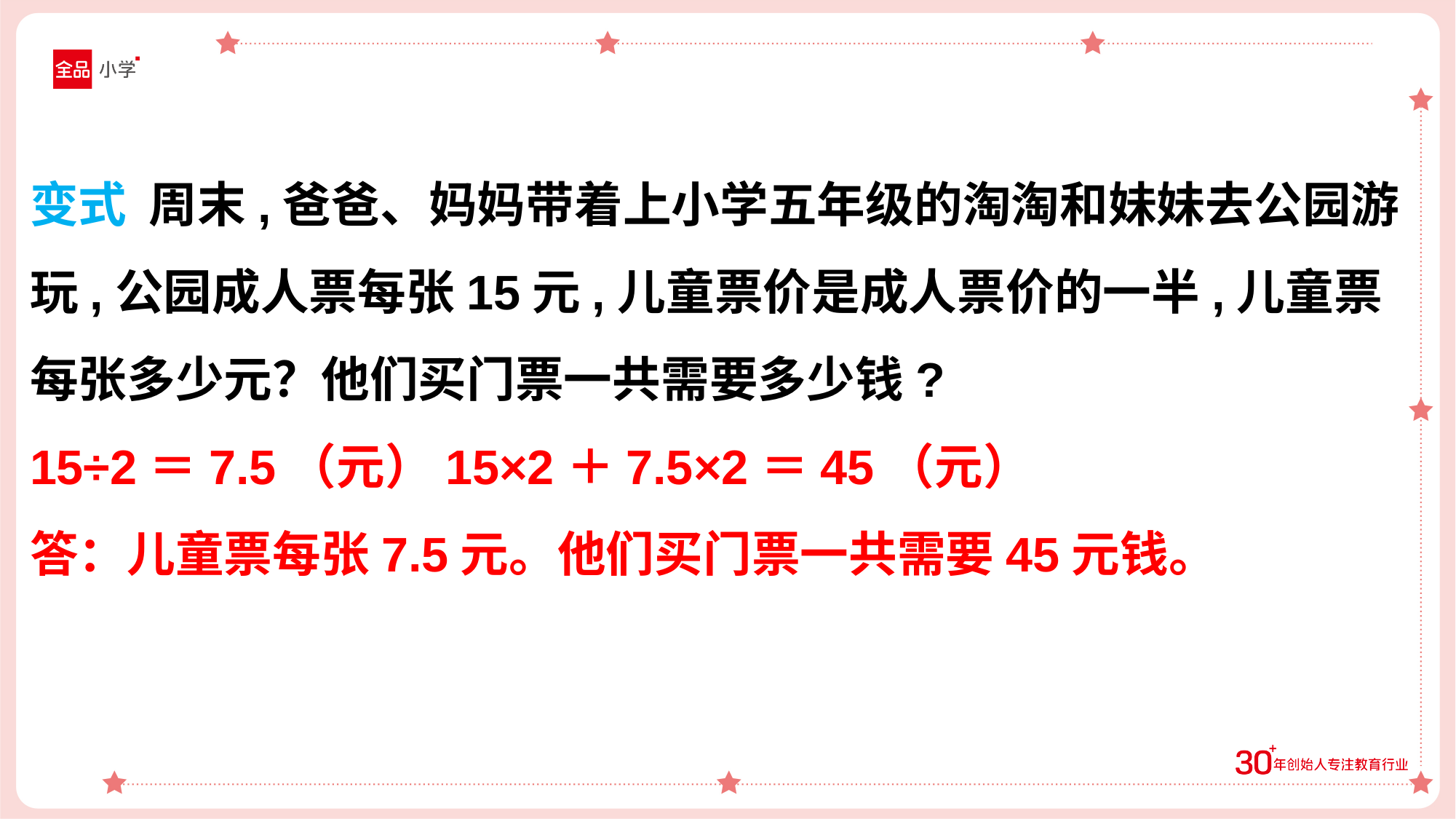

变式  周末,爸爸、妈妈带着上小学五年级的淘淘和妹妹去公园游玩,公园成人票每张15元,儿童票价是成人票价的一半,儿童票每张多少元？他们买门票一共需要多少钱?
15÷2＝7.5（元）15×2＋7.5×2＝45（元）
答：儿童票每张7.5元。他们买门票一共需要45元钱。